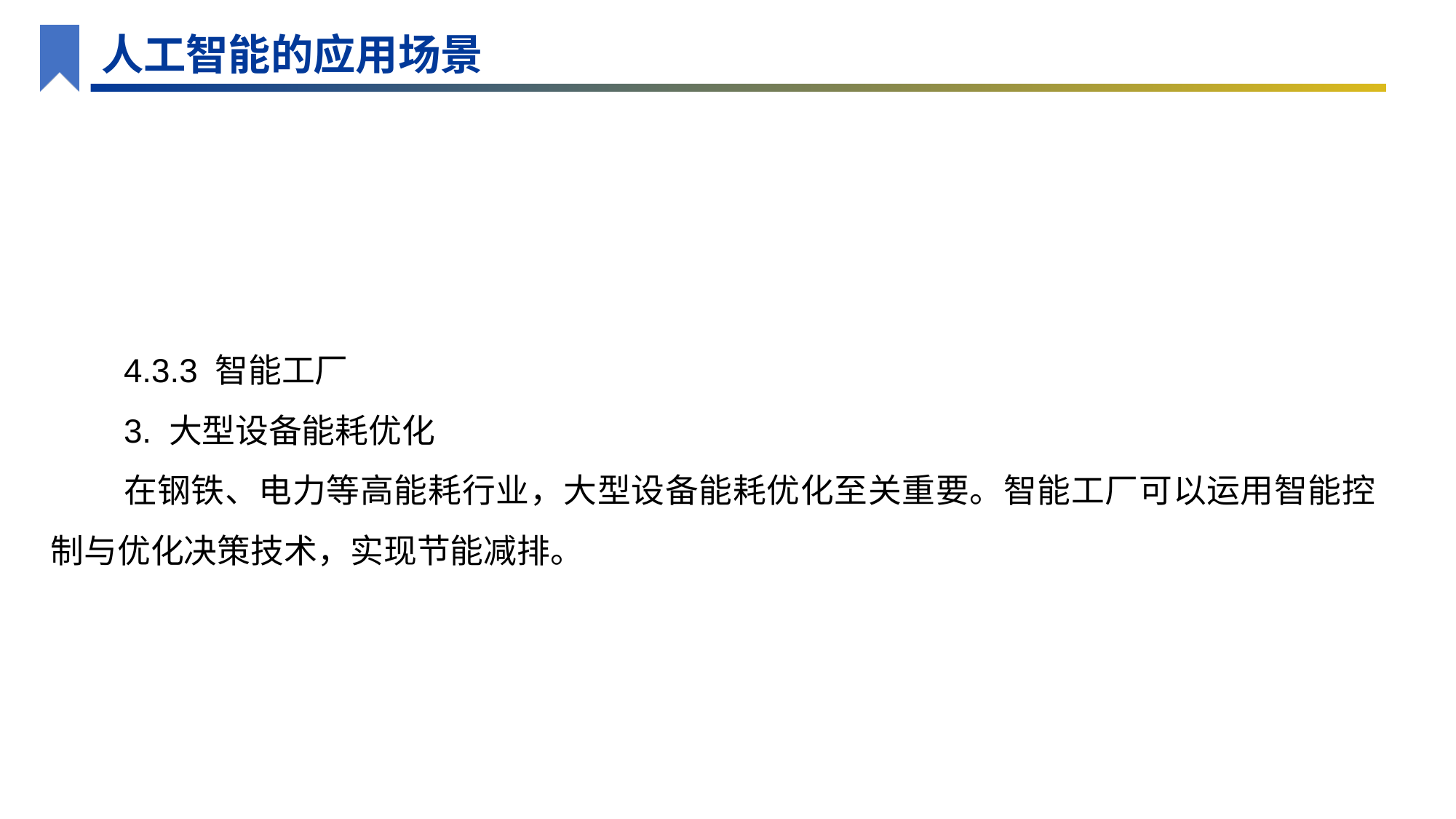

人工智能的应用场景
4.3.3 智能工厂
3. 大型设备能耗优化
在钢铁、电力等高能耗行业，大型设备能耗优化至关重要。智能工厂可以运用智能控制与优化决策技术，实现节能减排。